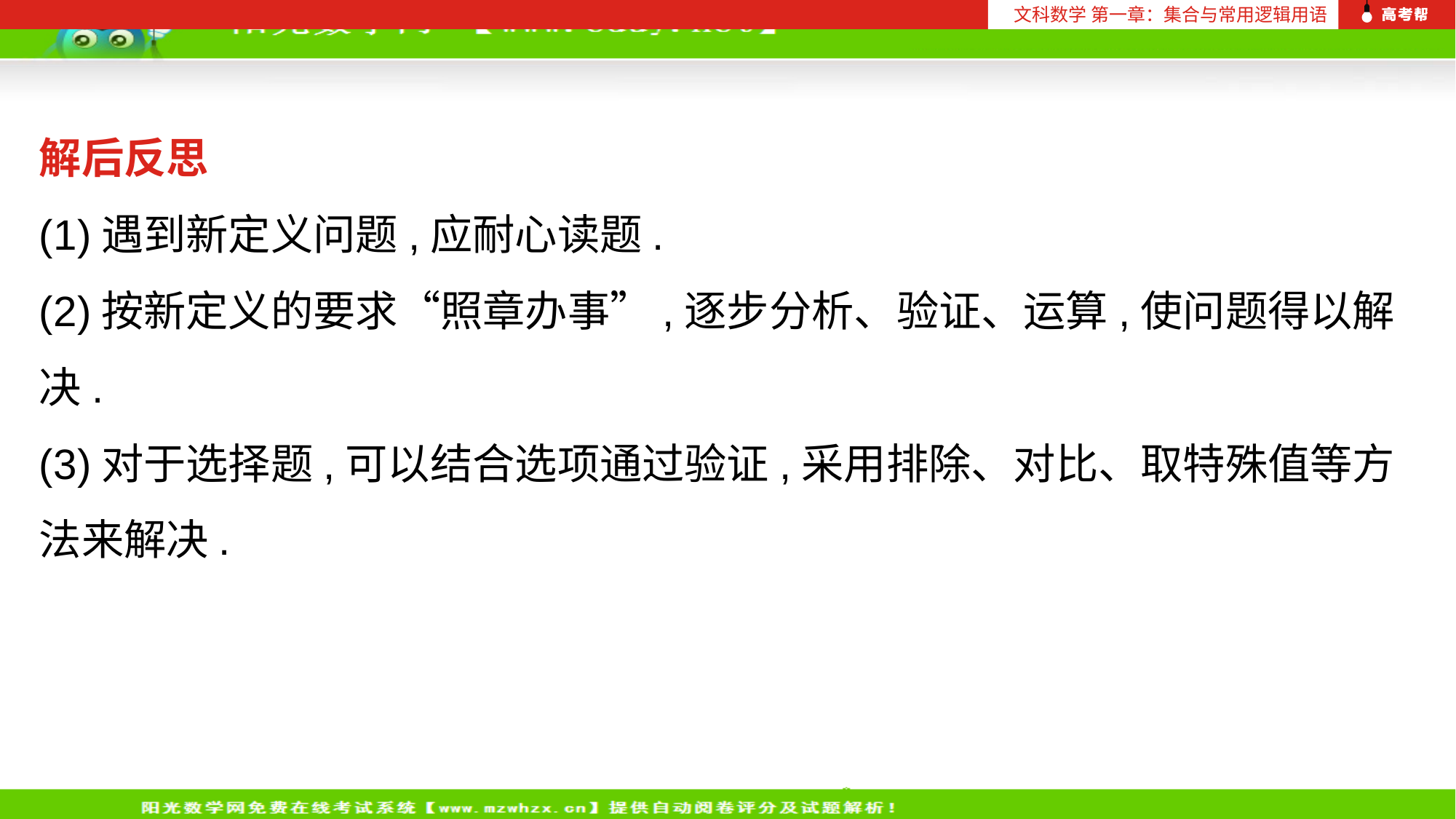

文科数学 第一章：集合与常用逻辑用语

解后反思
(1)遇到新定义问题,应耐心读题.
(2)按新定义的要求“照章办事”,逐步分析、验证、运算,使问题得以解决.
(3)对于选择题,可以结合选项通过验证,采用排除、对比、取特殊值等方法来解决.